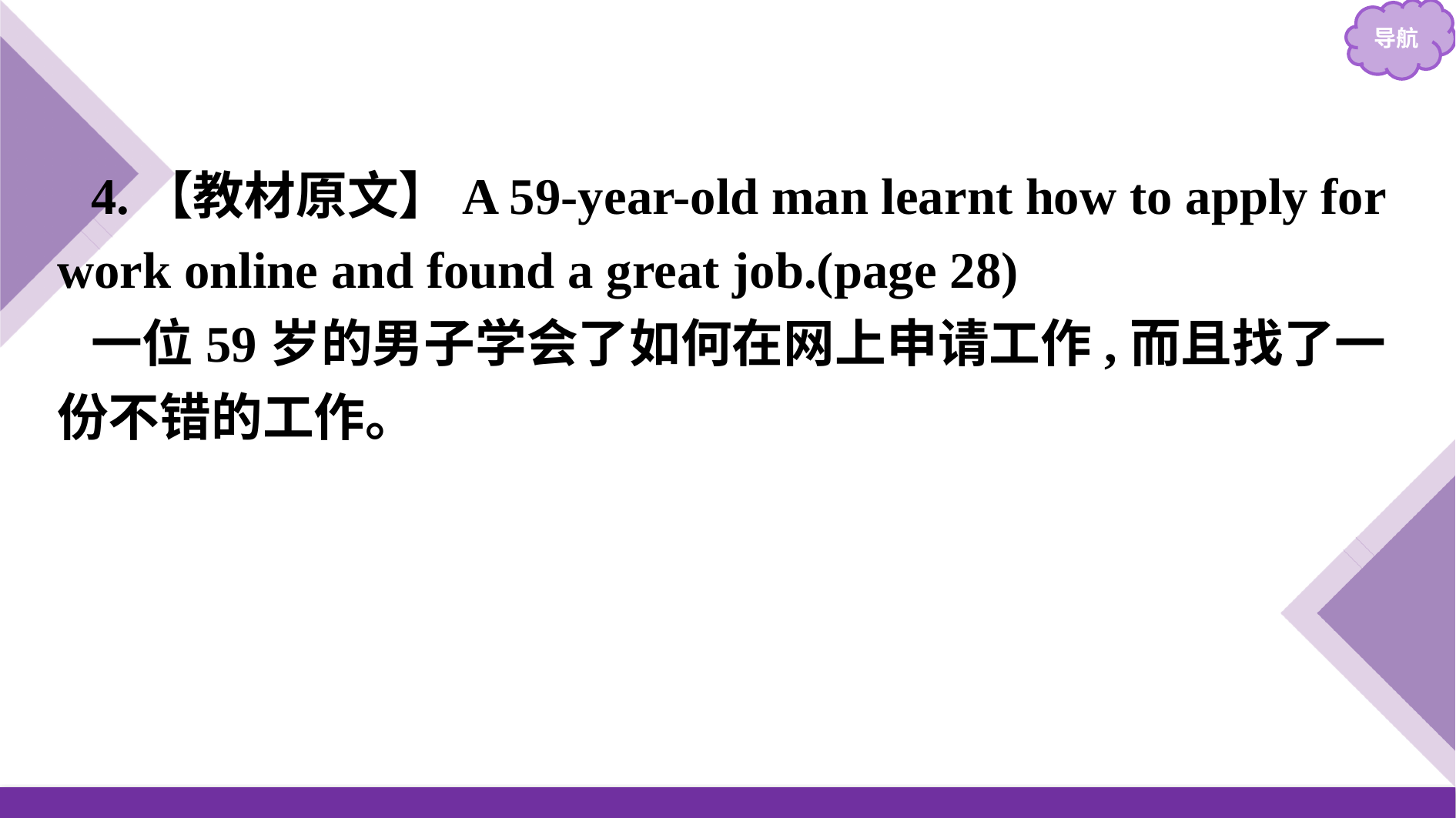

4.【教材原文】A 59-year-old man learnt how to apply for work online and found a great job.(page 28)
一位59岁的男子学会了如何在网上申请工作,而且找了一份不错的工作。